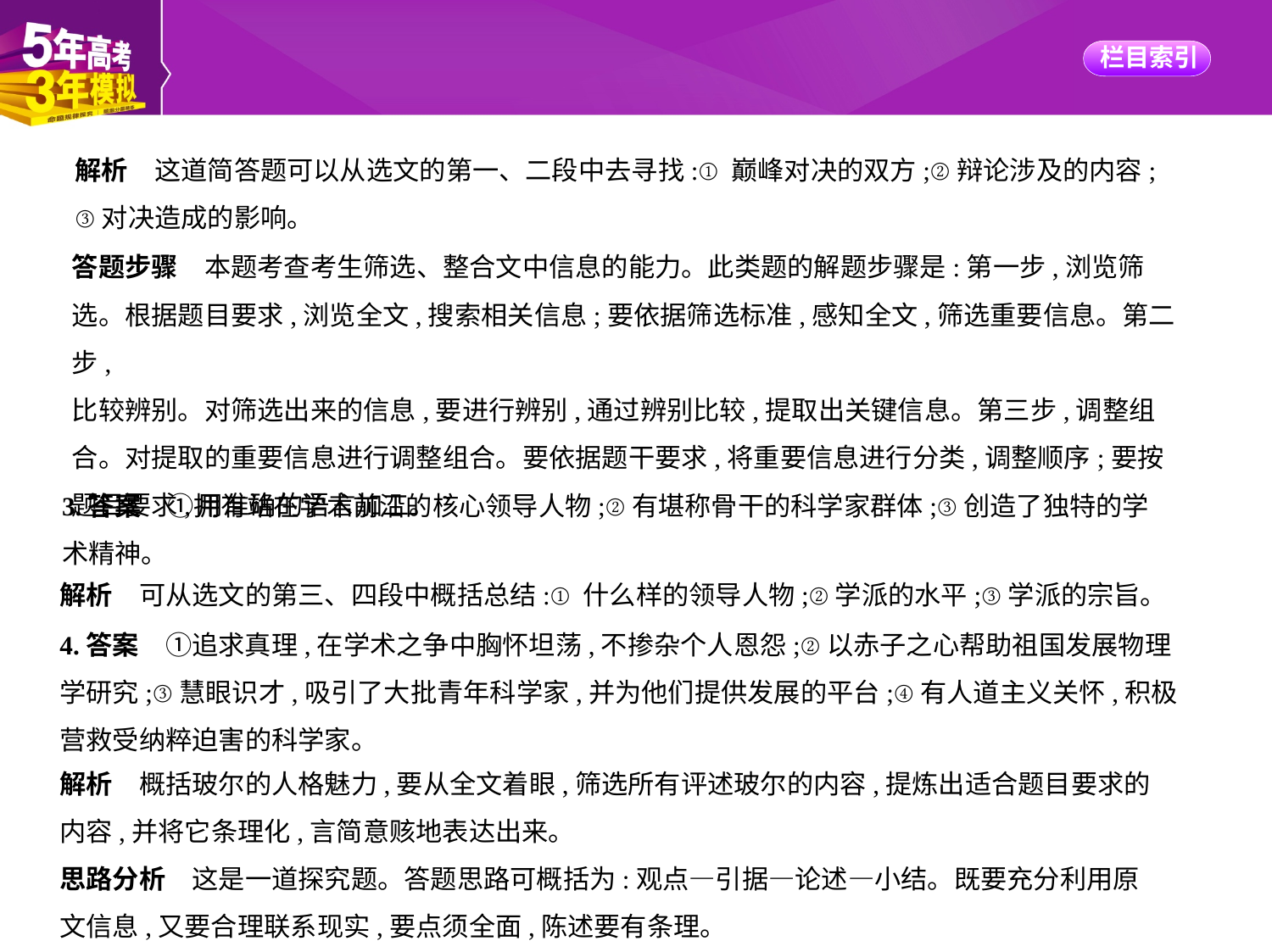

解析　这道简答题可以从选文的第一、二段中去寻找:①巅峰对决的双方;②辩论涉及的内容;
③对决造成的影响。
答题步骤　本题考查考生筛选、整合文中信息的能力。此类题的解题步骤是:第一步,浏览筛
选。根据题目要求,浏览全文,搜索相关信息;要依据筛选标准,感知全文,筛选重要信息。第二步,
比较辨别。对筛选出来的信息,要进行辨别,通过辨别比较,提取出关键信息。第三步,调整组
合。对提取的重要信息进行调整组合。要依据题干要求,将重要信息进行分类,调整顺序;要按
题目要求,用准确的语言加工。`
3.答案　①拥有站在学术前沿的核心领导人物;②有堪称骨干的科学家群体;③创造了独特的学
术精神。
解析　可从选文的第三、四段中概括总结:①什么样的领导人物;②学派的水平;③学派的宗旨。
4.答案　①追求真理,在学术之争中胸怀坦荡,不掺杂个人恩怨;②以赤子之心帮助祖国发展物理
学研究;③慧眼识才,吸引了大批青年科学家,并为他们提供发展的平台;④有人道主义关怀,积极
营救受纳粹迫害的科学家。
解析　概括玻尔的人格魅力,要从全文着眼,筛选所有评述玻尔的内容,提炼出适合题目要求的
内容,并将它条理化,言简意赅地表达出来。
思路分析　这是一道探究题。答题思路可概括为:观点—引据—论述—小结。既要充分利用原
文信息,又要合理联系现实,要点须全面,陈述要有条理。